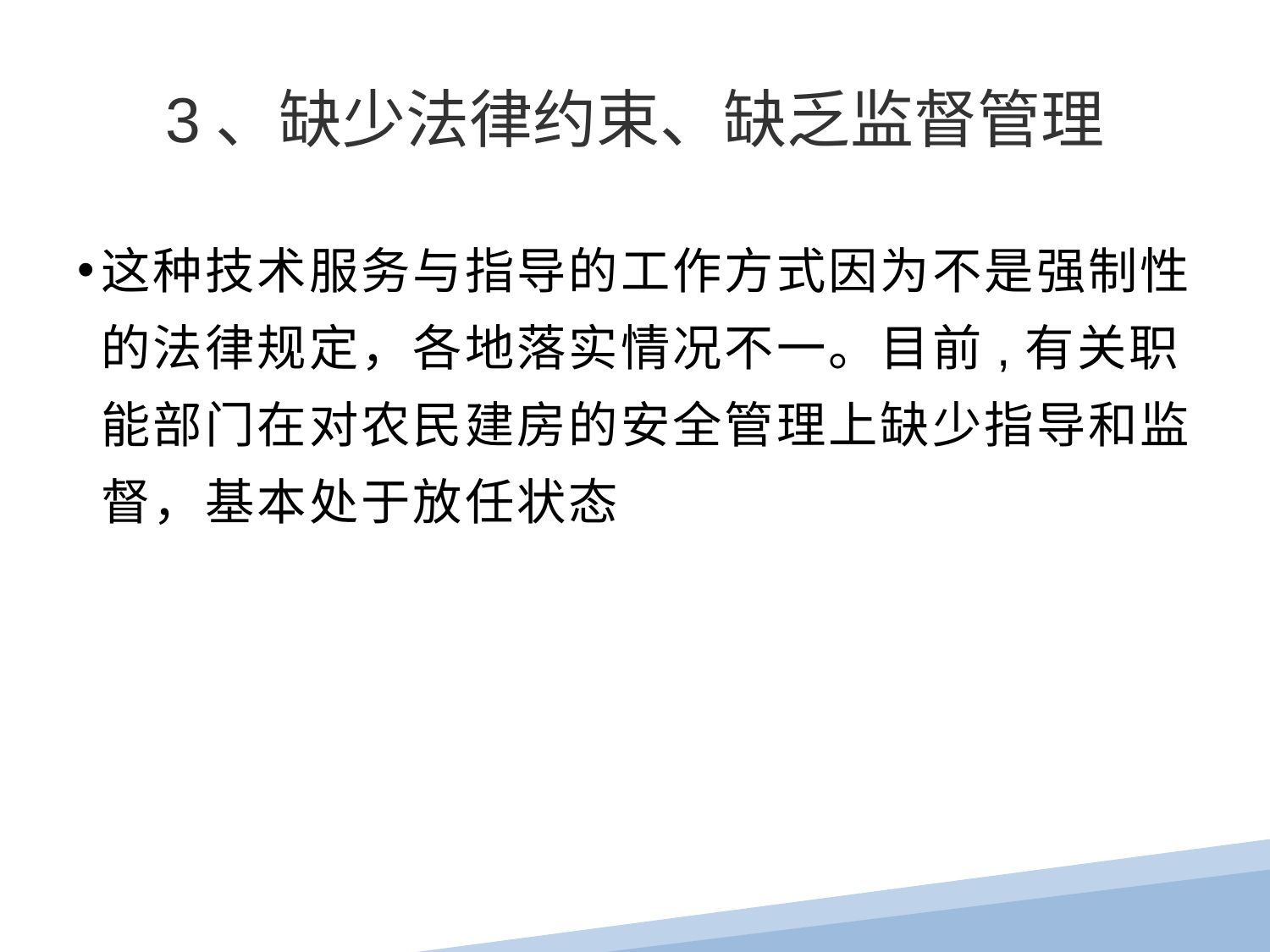

3、缺少法律约束、缺乏监督管理
这种技术服务与指导的工作方式因为不是强制性的法律规定，各地落实情况不一。目前,有关职能部门在对农民建房的安全管理上缺少指导和监督，基本处于放任状态